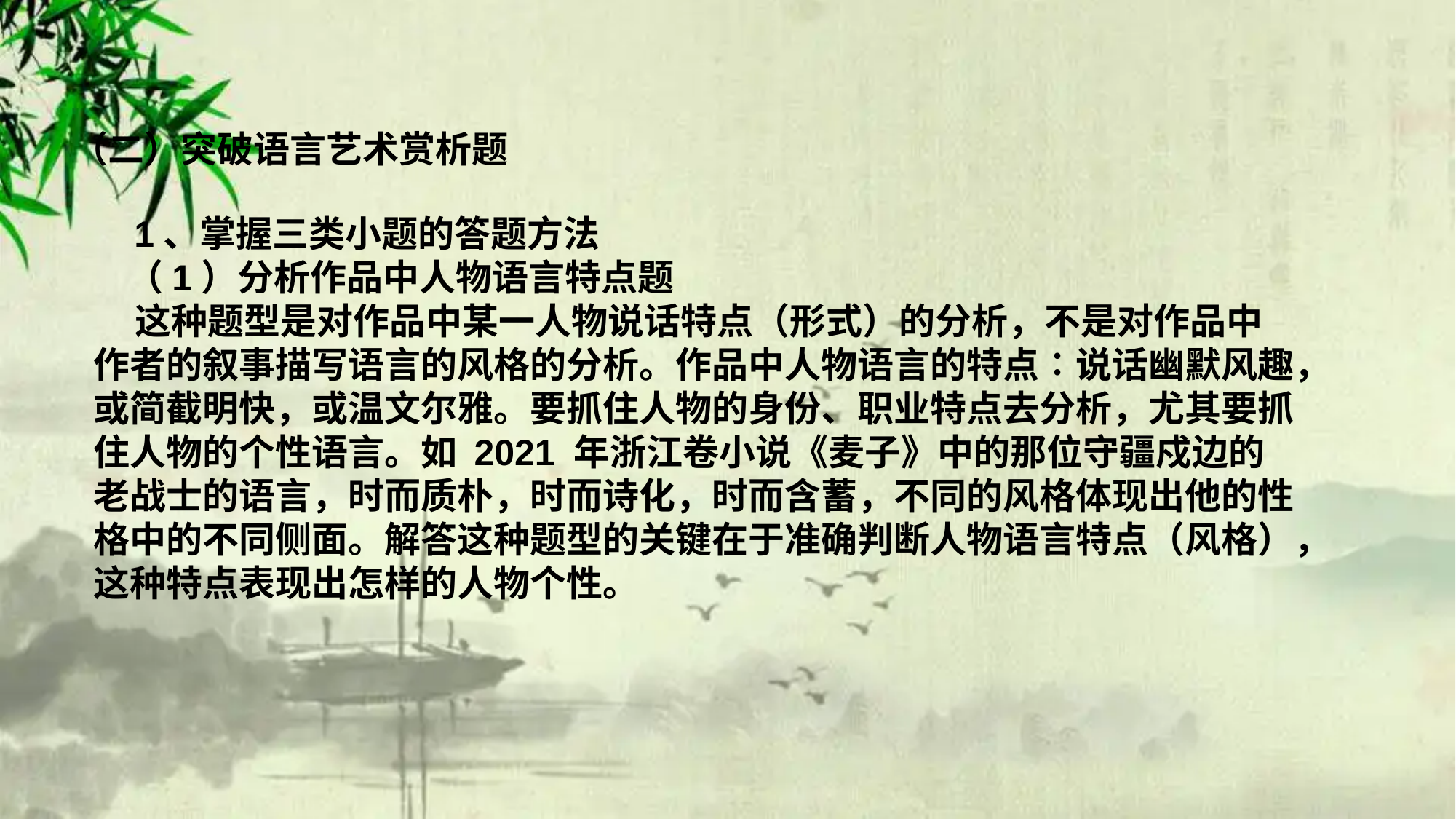

（二）突破语言艺术赏析题
    1、掌握三类小题的答题方法
   （1）分析作品中人物语言特点题
    这种题型是对作品中某一人物说话特点（形式）的分析，不是对作品中作者的叙事描写语言的风格的分析。作品中人物语言的特点∶说话幽默风趣，或简截明快，或温文尔雅。要抓住人物的身份、职业特点去分析，尤其要抓住人物的个性语言。如 2021 年浙江卷小说《麦子》中的那位守疆戍边的老战士的语言，时而质朴，时而诗化，时而含蓄，不同的风格体现出他的性格中的不同侧面。解答这种题型的关键在于准确判断人物语言特点（风格），这种特点表现出怎样的人物个性。